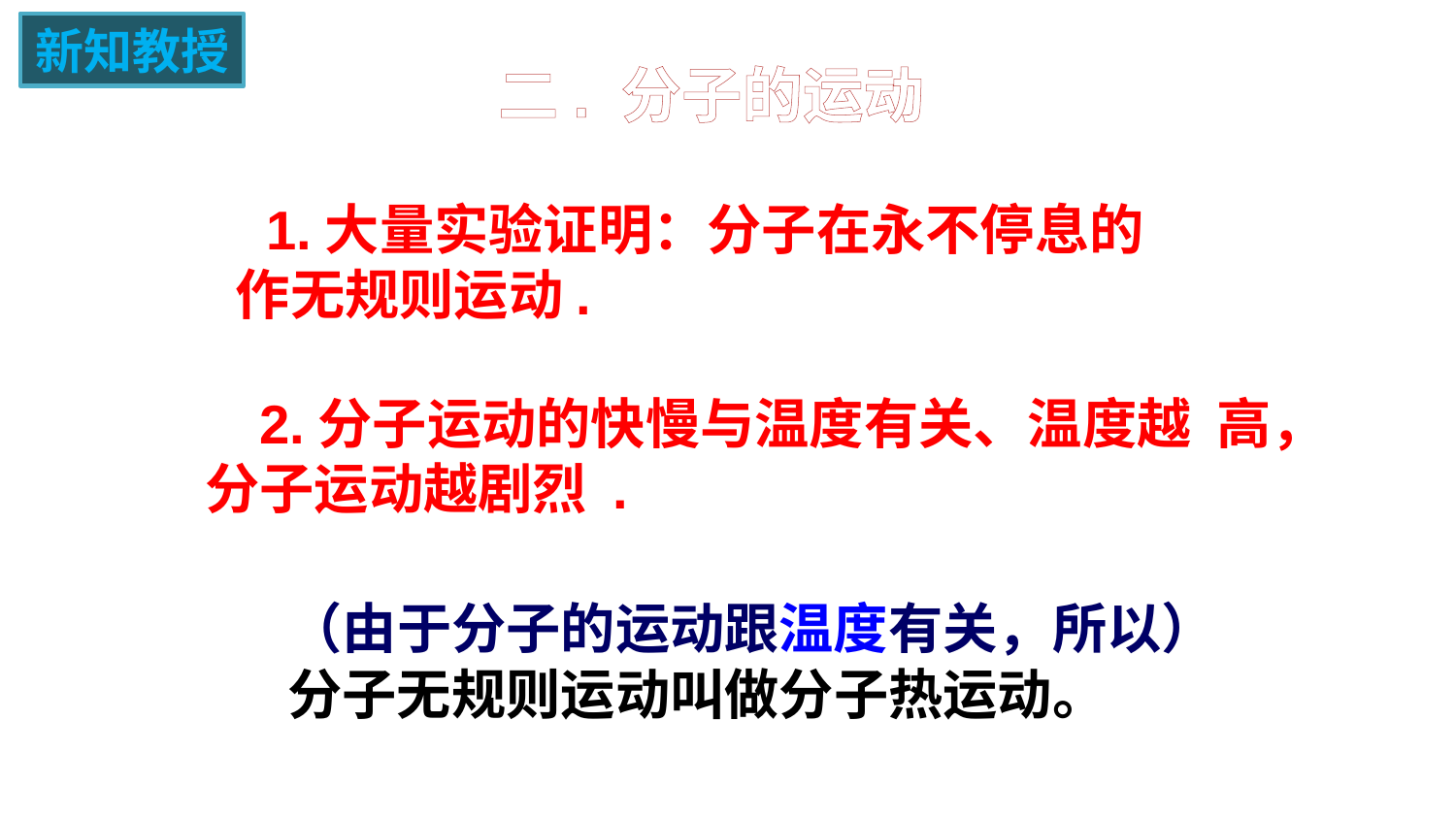

新知教授
二. 分子的运动
  1.大量实验证明：分子在永不停息的作无规则运动.
    2.分子运动的快慢与温度有关、温度越  高，  分子运动越剧烈 .
（由于分子的运动跟温度有关，所以）分子无规则运动叫做分子热运动。